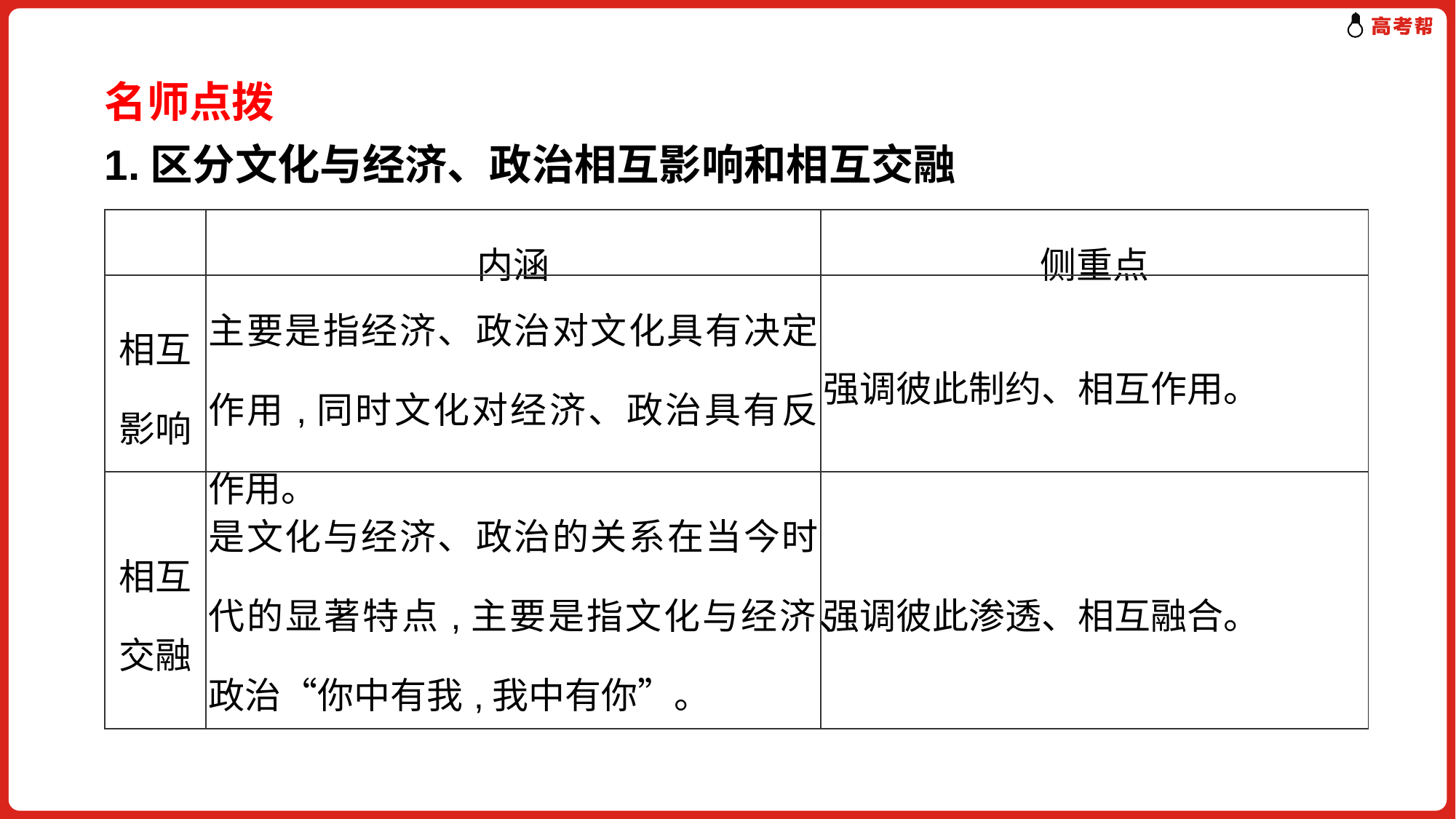

名师点拨

1.区分文化与经济、政治相互影响和相互交融
|  | 内涵 | 侧重点 |
| --- | --- | --- |
| 相互影响 | 主要是指经济、政治对文化具有决定作用,同时文化对经济、政治具有反作用。 | 强调彼此制约、相互作用。 |
| 相互交融 | 是文化与经济、政治的关系在当今时代的显著特点,主要是指文化与经济、政治“你中有我,我中有你”。 | 强调彼此渗透、相互融合。 |